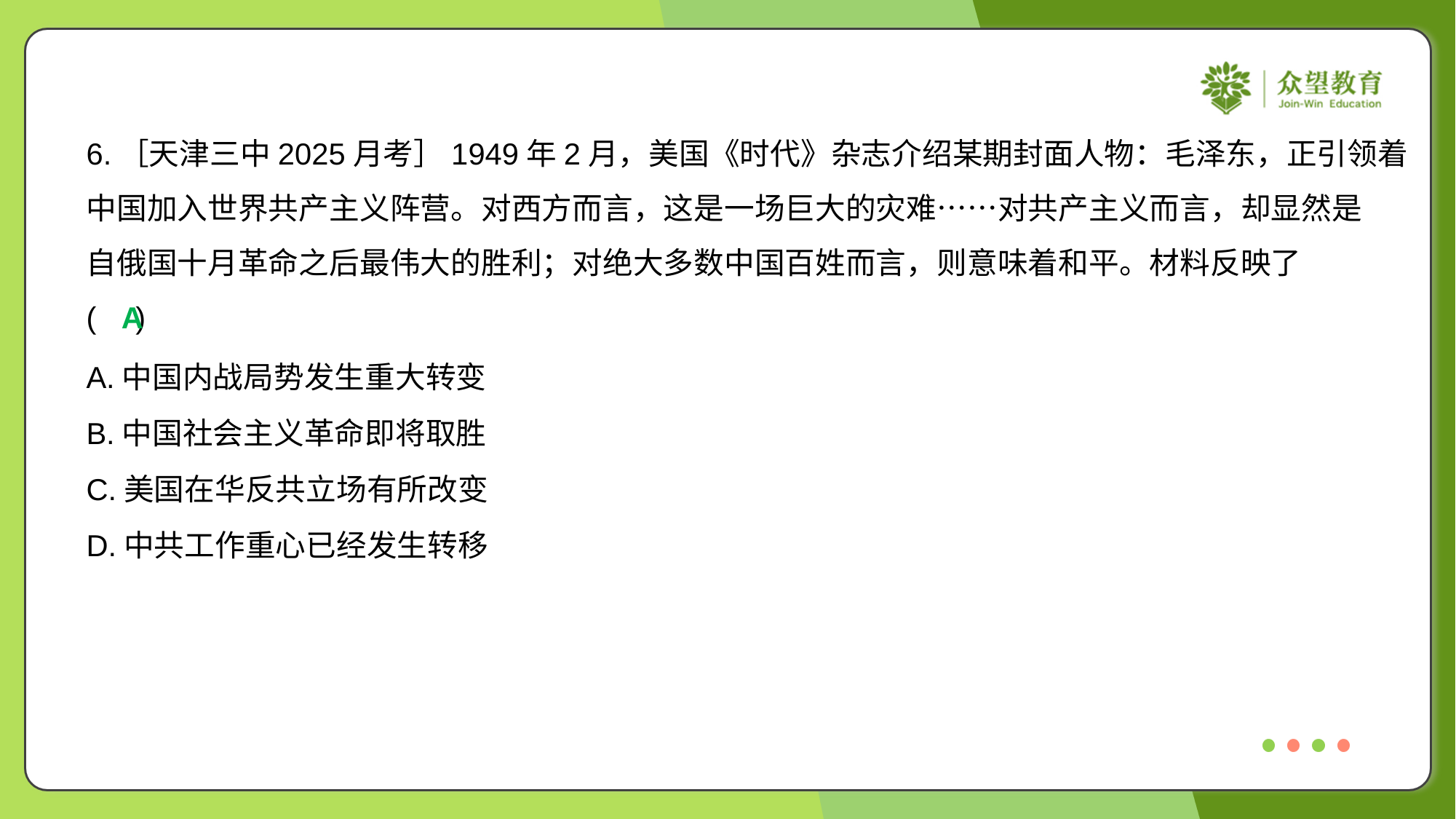

6.［天津三中2025月考］1949年2月，美国《时代》杂志介绍某期封面人物：毛泽东，正引领着
中国加入世界共产主义阵营。对西方而言，这是一场巨大的灾难……对共产主义而言，却显然是
自俄国十月革命之后最伟大的胜利；对绝大多数中国百姓而言，则意味着和平。材料反映了
(     )
A
A.中国内战局势发生重大转变
B.中国社会主义革命即将取胜
C.美国在华反共立场有所改变
D.中共工作重心已经发生转移